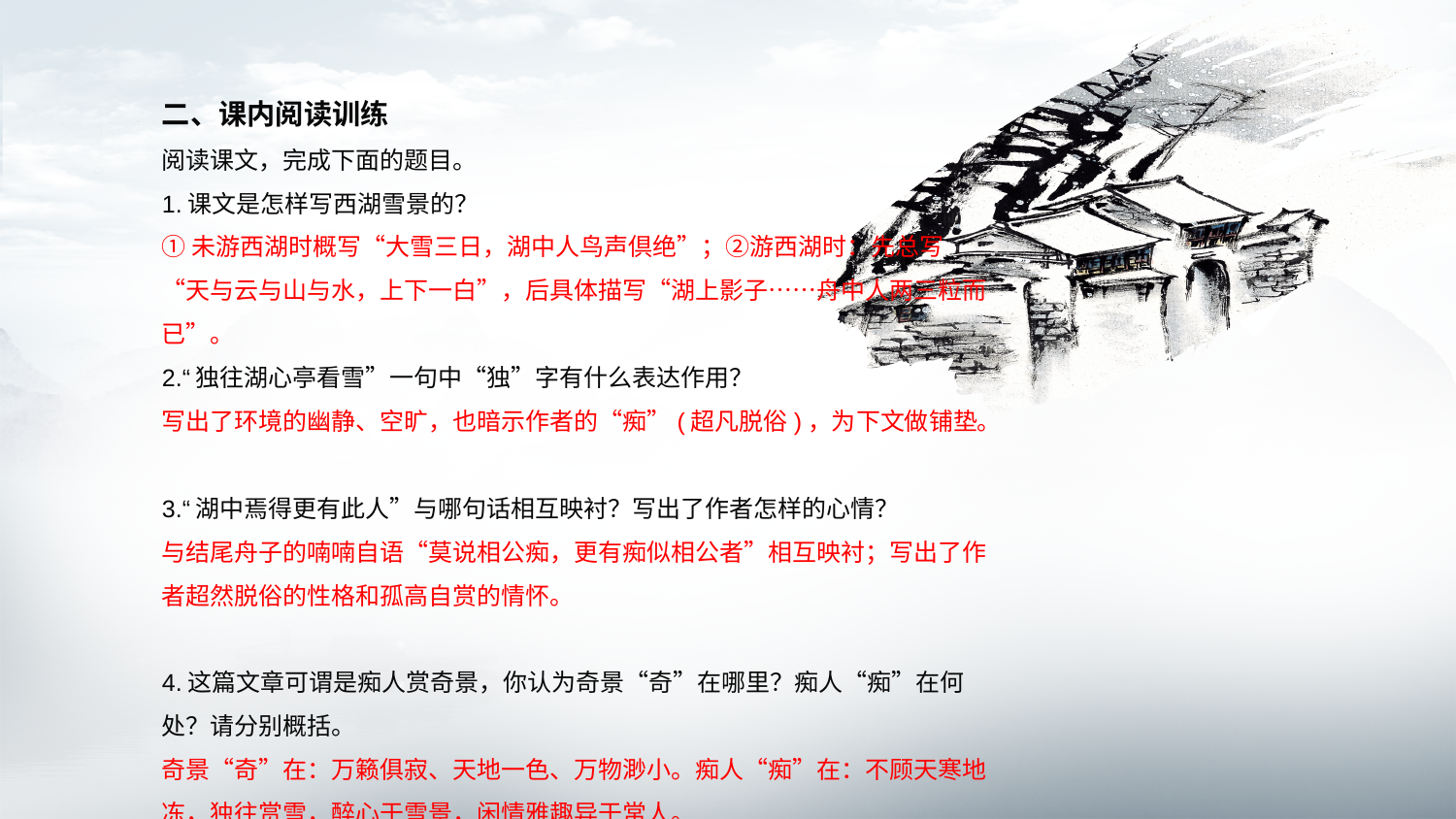

二、课内阅读训练
阅读课文，完成下面的题目。
1.课文是怎样写西湖雪景的？
①未游西湖时概写“大雪三日，湖中人鸟声倶绝”；②游西湖时：先总写“天与云与山与水，上下一白”，后具体描写“湖上影子……舟中人两三粒而已”。
2.“独往湖心亭看雪”一句中“独”字有什么表达作用？
写出了环境的幽静、空旷，也暗示作者的“痴”(超凡脱俗)，为下文做铺垫。
3.“湖中焉得更有此人”与哪句话相互映衬？写出了作者怎样的心情？
与结尾舟子的喃喃自语“莫说相公痴，更有痴似相公者”相互映衬；写出了作者超然脱俗的性格和孤高自赏的情怀。
4.这篇文章可谓是痴人赏奇景，你认为奇景“奇”在哪里？痴人“痴”在何处？请分别概括。
奇景“奇”在：万籁俱寂、天地一色、万物渺小。痴人“痴”在：不顾天寒地冻，独往赏雪，醉心于雪景，闲情雅趣异于常人。